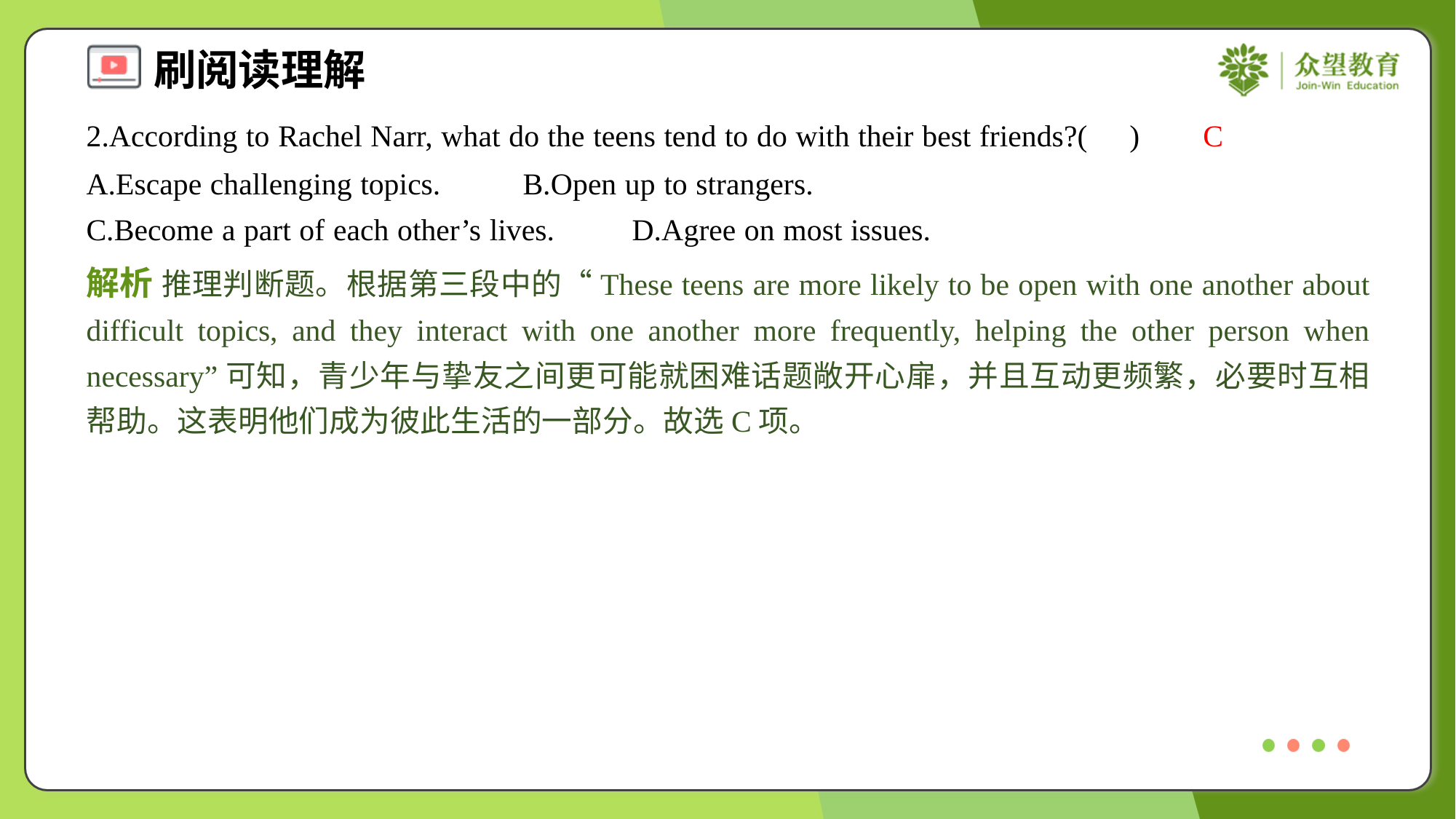

2.According to Rachel Narr, what do the teens tend to do with their best friends?(     )
C
A.Escape challenging topics.	B.Open up to strangers.
C.Become a part of each other’s lives.	D.Agree on most issues.
解析 推理判断题。根据第三段中的“These teens are more likely to be open with one another about difficult topics, and they interact with one another more frequently, helping the other person when necessary”可知，青少年与挚友之间更可能就困难话题敞开心扉，并且互动更频繁，必要时互相帮助。这表明他们成为彼此生活的一部分。故选C项。